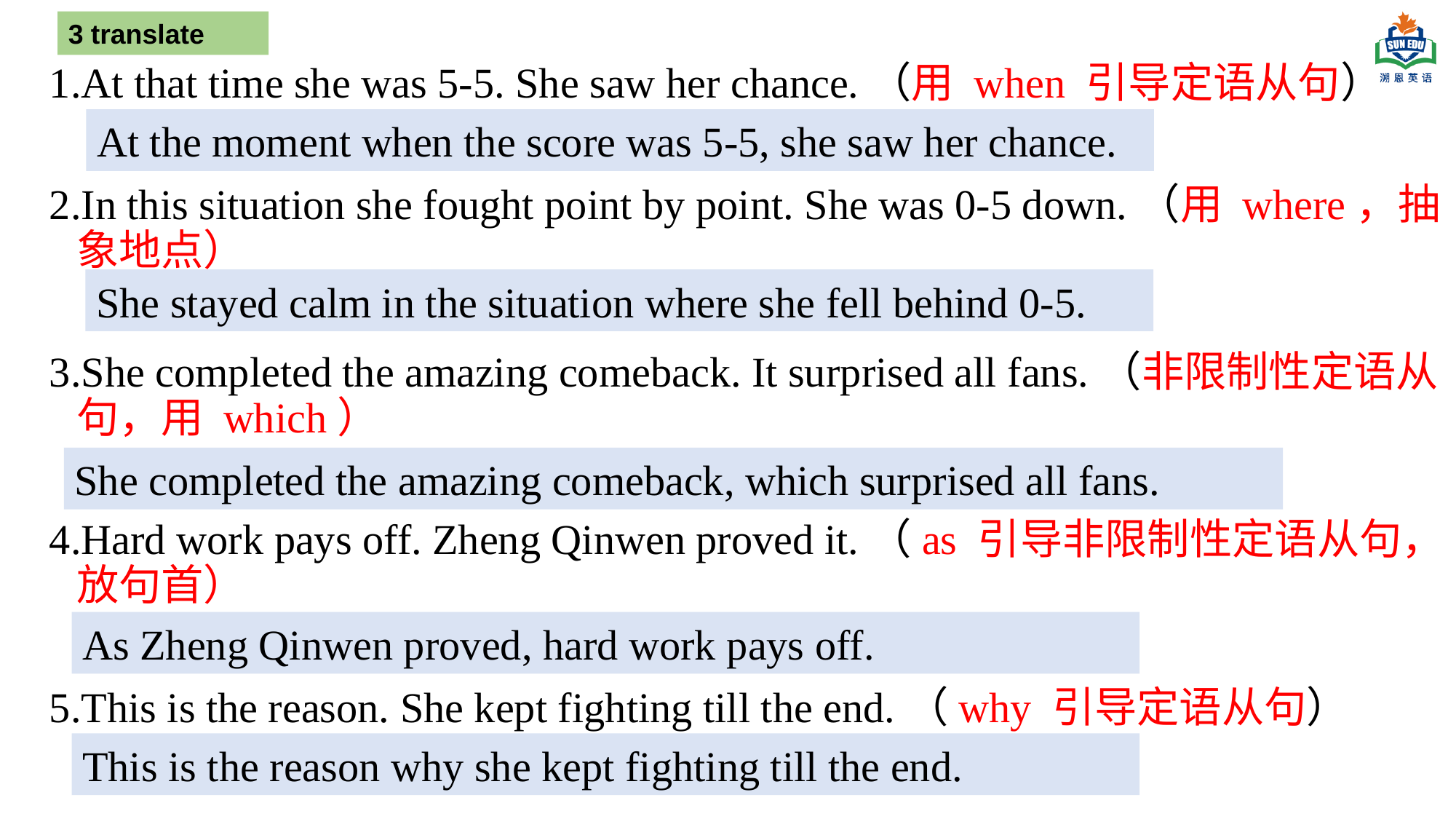

3 translate
At that time she was 5-5. She saw her chance.（用 when 引导定语从句）

In this situation she fought point by point. She was 0-5 down.（用 where，抽象地点）

She completed the amazing comeback. It surprised all fans.（非限制性定语从句，用 which）

Hard work pays off. Zheng Qinwen proved it.（as 引导非限制性定语从句，放句首）

This is the reason. She kept fighting till the end.（why 引导定语从句）

At the moment when the score was 5-5, she saw her chance.
She stayed calm in the situation where she fell behind 0-5.
She completed the amazing comeback, which surprised all fans.
As Zheng Qinwen proved, hard work pays off.
This is the reason why she kept fighting till the end.